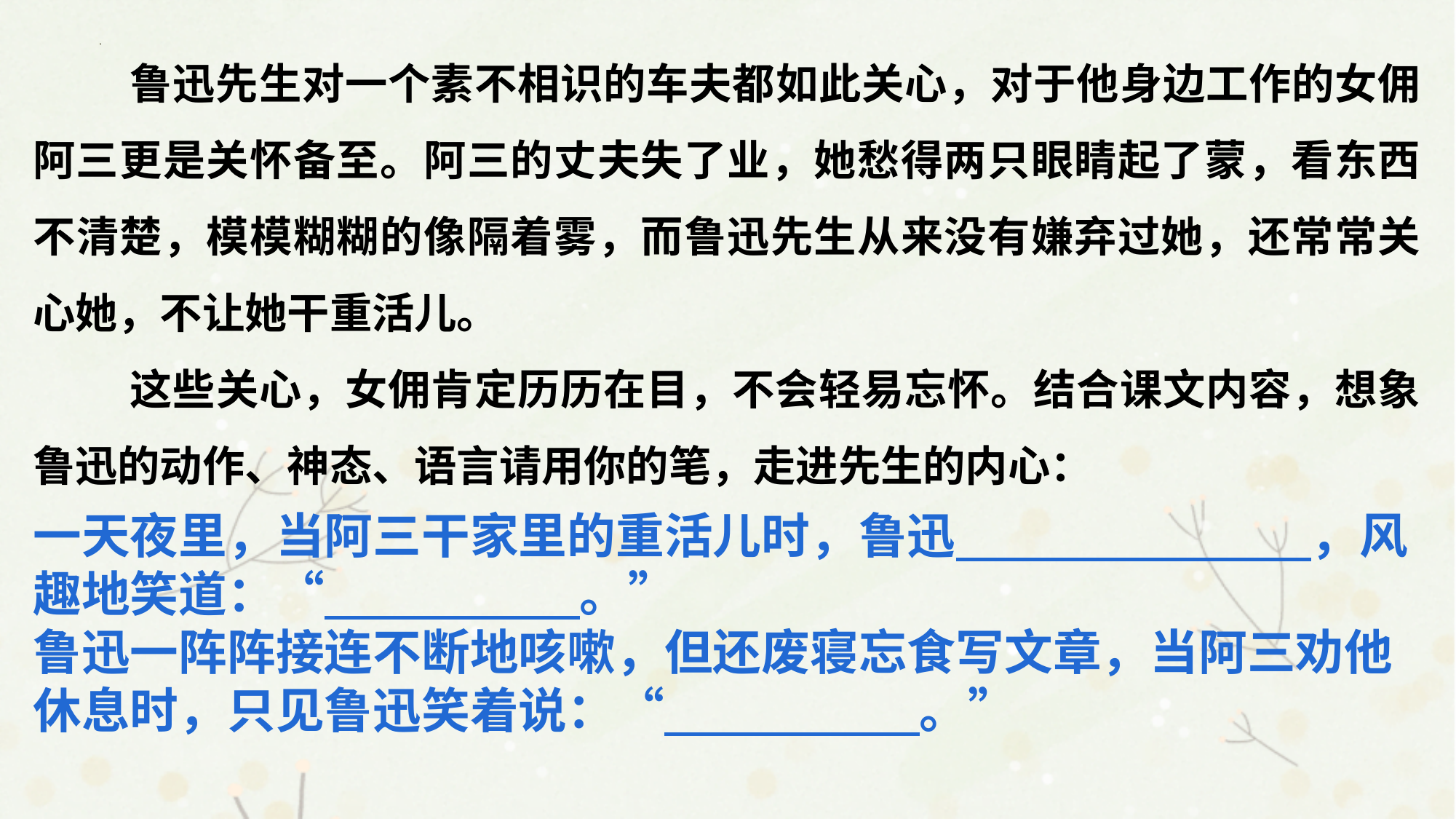

鲁迅先生对一个素不相识的车夫都如此关心，对于他身边工作的女佣阿三更是关怀备至。阿三的丈夫失了业，她愁得两只眼睛起了蒙，看东西不清楚，模模糊糊的像隔着雾，而鲁迅先生从来没有嫌弃过她，还常常关心她，不让她干重活儿。
这些关心，女佣肯定历历在目，不会轻易忘怀。结合课文内容，想象鲁迅的动作、神态、语言请用你的笔，走进先生的内心：
一天夜里，当阿三干家里的重活儿时，鲁迅                                ，风趣地笑道：“                       。”
鲁迅一阵阵接连不断地咳嗽，但还废寝忘食写文章，当阿三劝他休息时，只见鲁迅笑着说：“                       。”